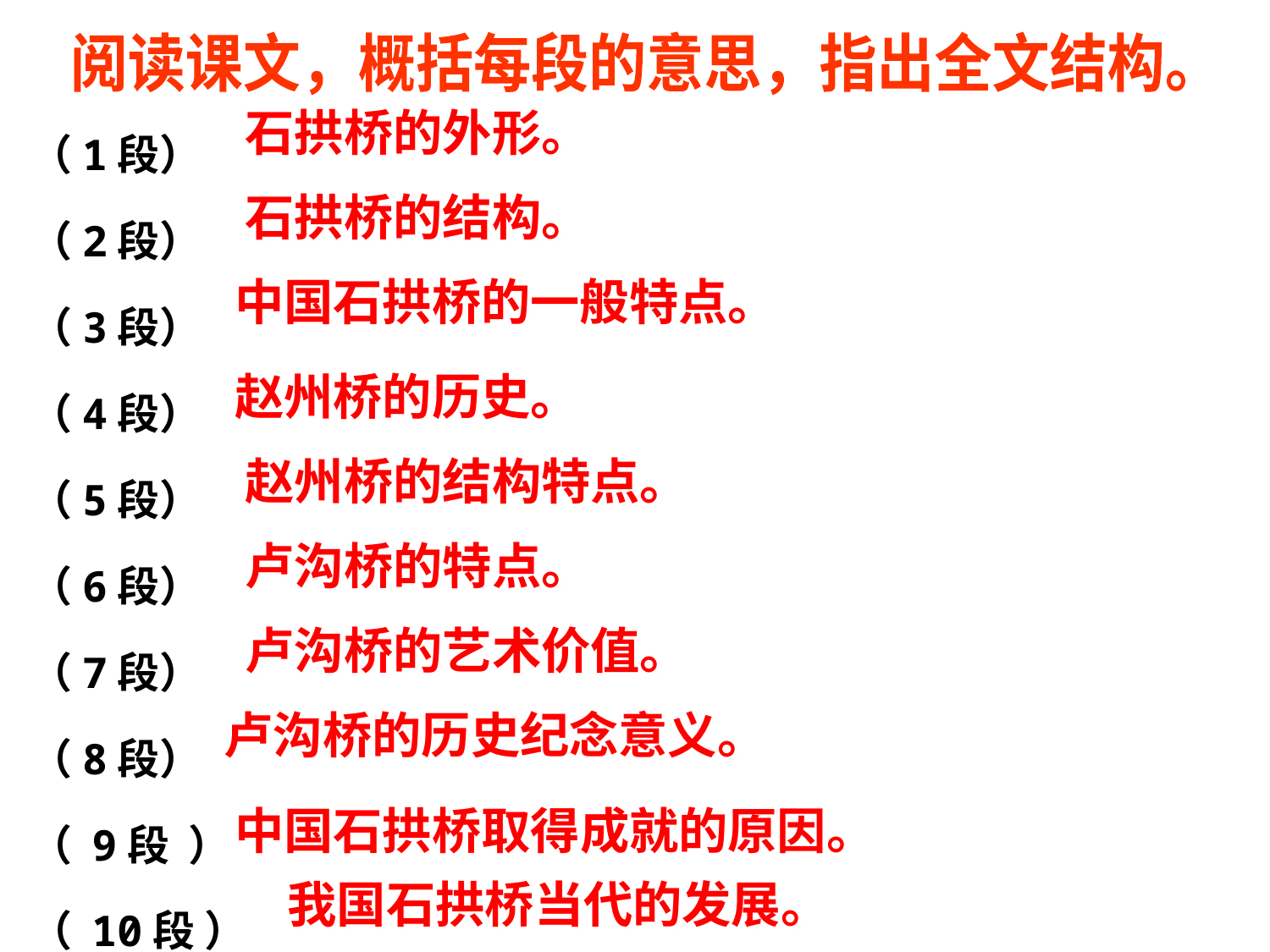

阅读课文，概括每段的意思，指出全文结构。
（1段）
（2段）
（3段）
（4段）
（5段）
（6段）
（7段）
（8段）
（ 9段  ）
（ 10段 ）
石拱桥的外形。
石拱桥的结构。
中国石拱桥的一般特点。
赵州桥的历史。
赵州桥的结构特点。
卢沟桥的特点。
卢沟桥的艺术价值。
卢沟桥的历史纪念意义。
中国石拱桥取得成就的原因。
我国石拱桥当代的发展。